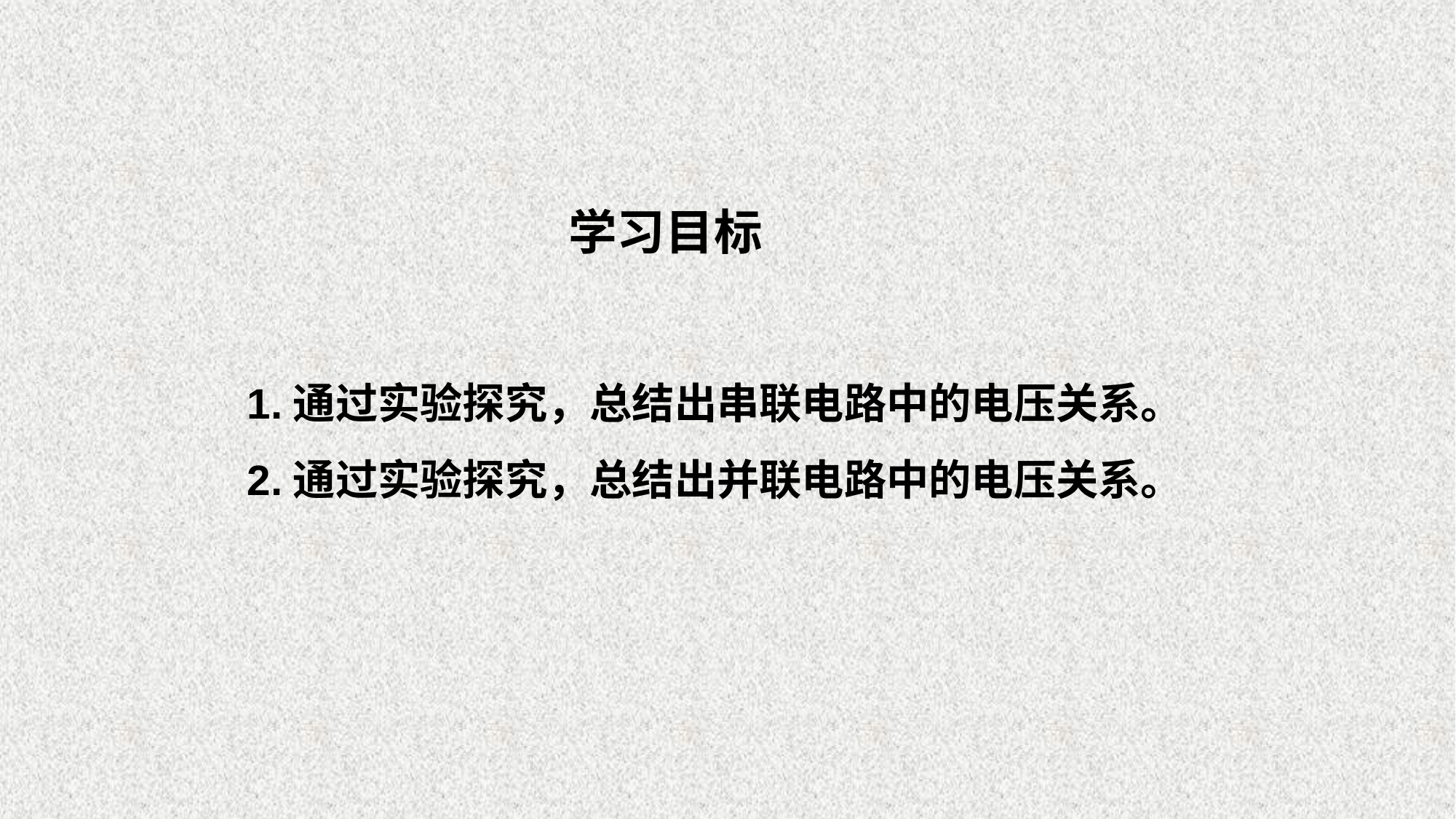

学习目标
1.通过实验探究，总结出串联电路中的电压关系。
2.通过实验探究，总结出并联电路中的电压关系。